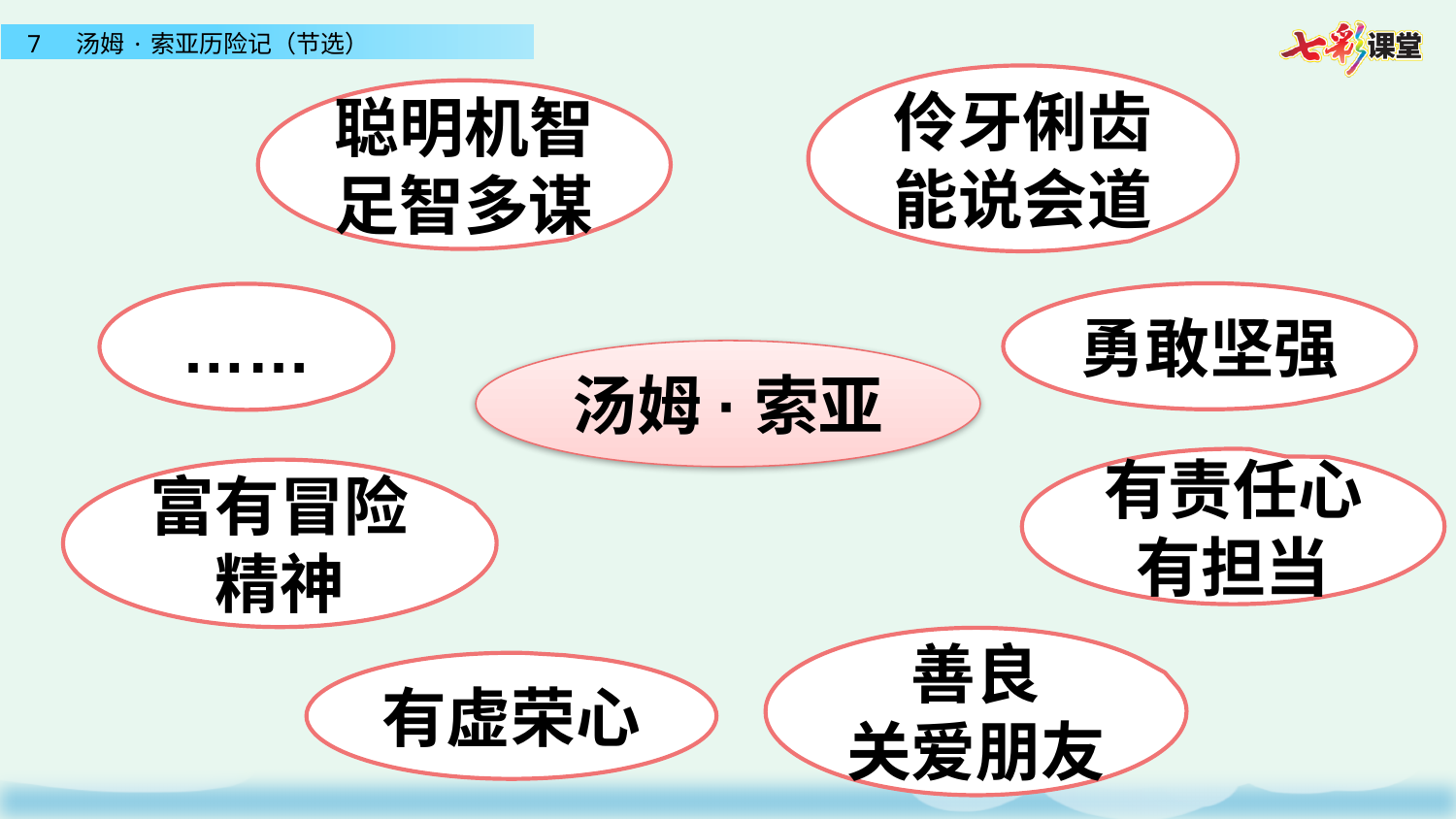

伶牙俐齿
能说会道
聪明机智
足智多谋
勇敢坚强
……
汤姆·索亚
有责任心
有担当
富有冒险精神
善良
关爱朋友
有虚荣心